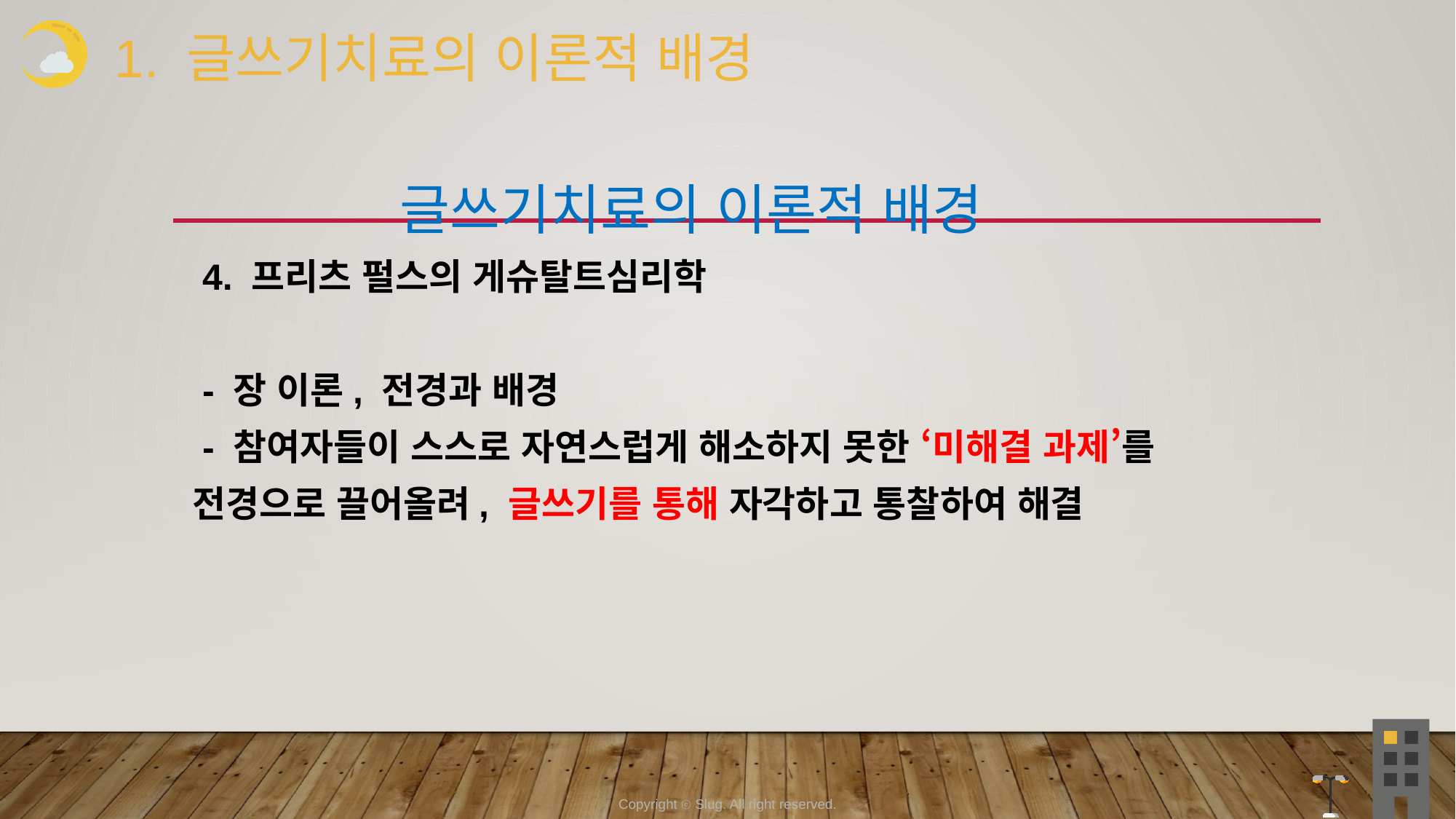

1. 글쓰기치료의 이론적 배경

                글쓰기치료의 이론적 배경
 4. 프리츠 펄스의 게슈탈트심리학

 - 장 이론, 전경과 배경
 - 참여자들이 스스로 자연스럽게 해소하지 못한 ‘미해결 과제’를 전경으로 끌어올려, 글쓰기를 통해 자각하고 통찰하여 해결

Copyright ⓒ Slug. All right reserved.